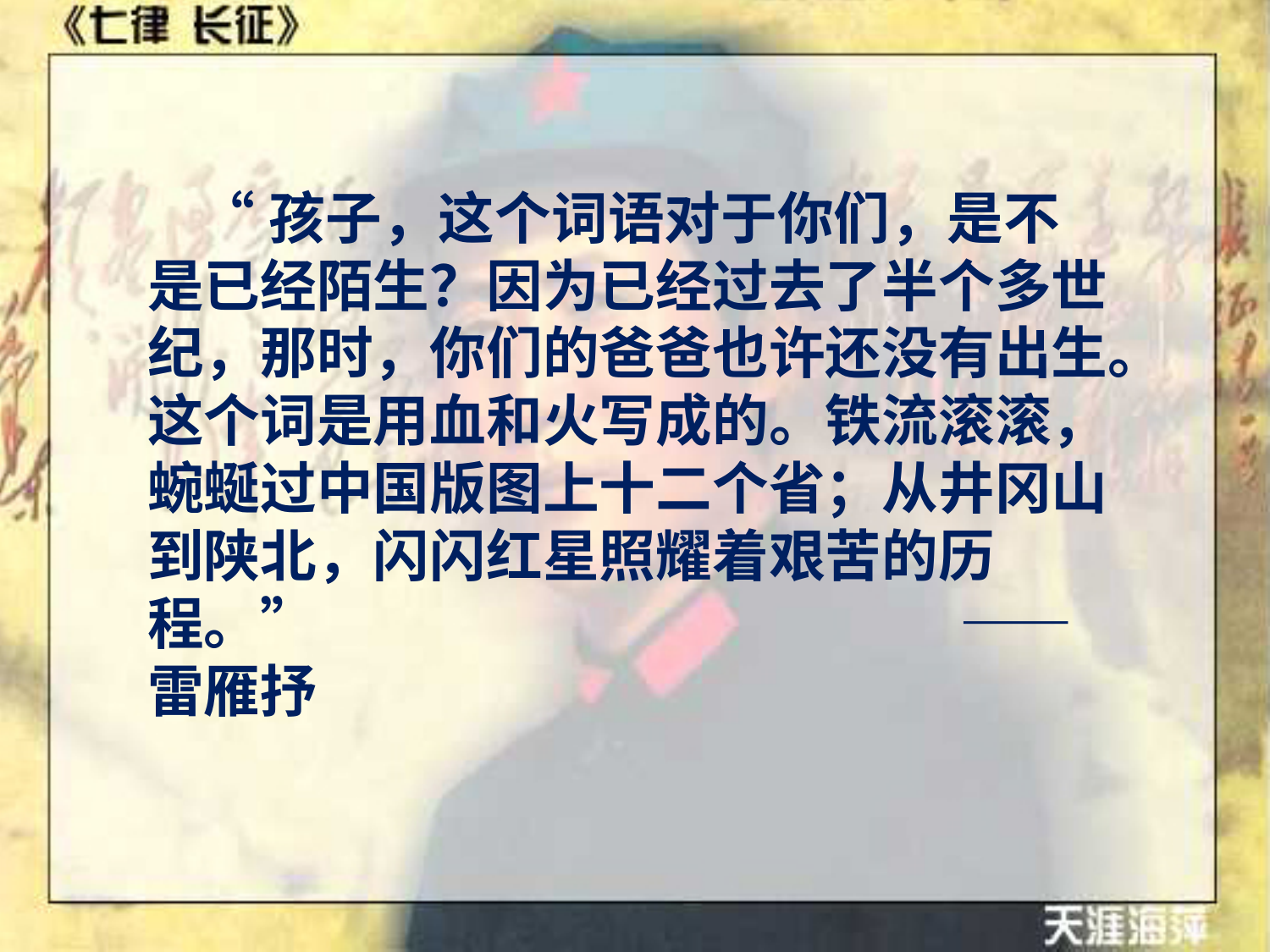

“孩子，这个词语对于你们，是不是已经陌生？因为已经过去了半个多世纪，那时，你们的爸爸也许还没有出生。这个词是用血和火写成的。铁流滚滚，蜿蜒过中国版图上十二个省；从井冈山到陕北，闪闪红星照耀着艰苦的历程。”                                                  ——雷雁抒